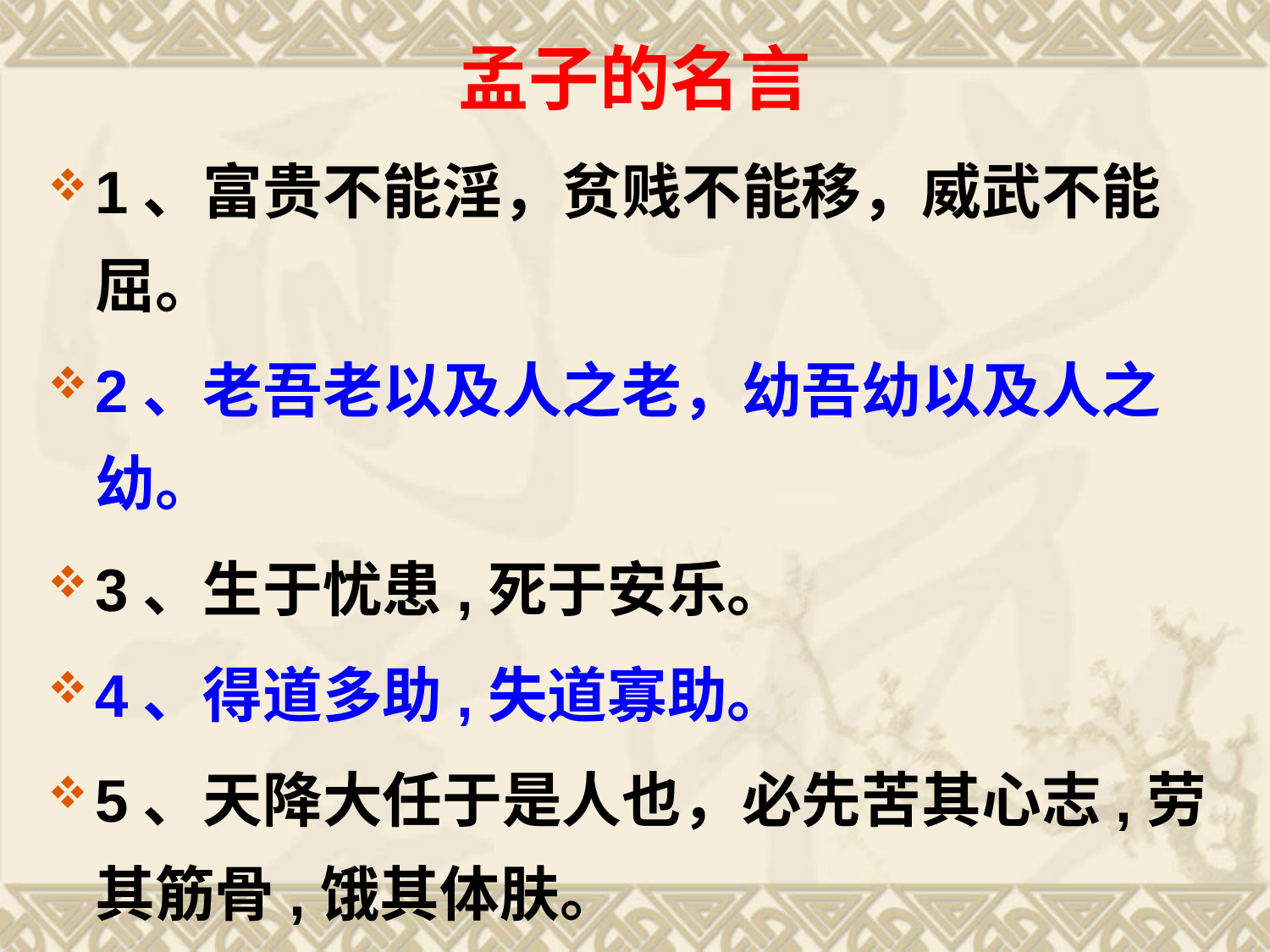

# 孟子的名言
1、富贵不能淫，贫贱不能移，威武不能屈。
2、老吾老以及人之老，幼吾幼以及人之幼。
3、生于忧患,死于安乐。
4、得道多助,失道寡助。
5、天降大任于是人也，必先苦其心志,劳其筋骨,饿其体肤。